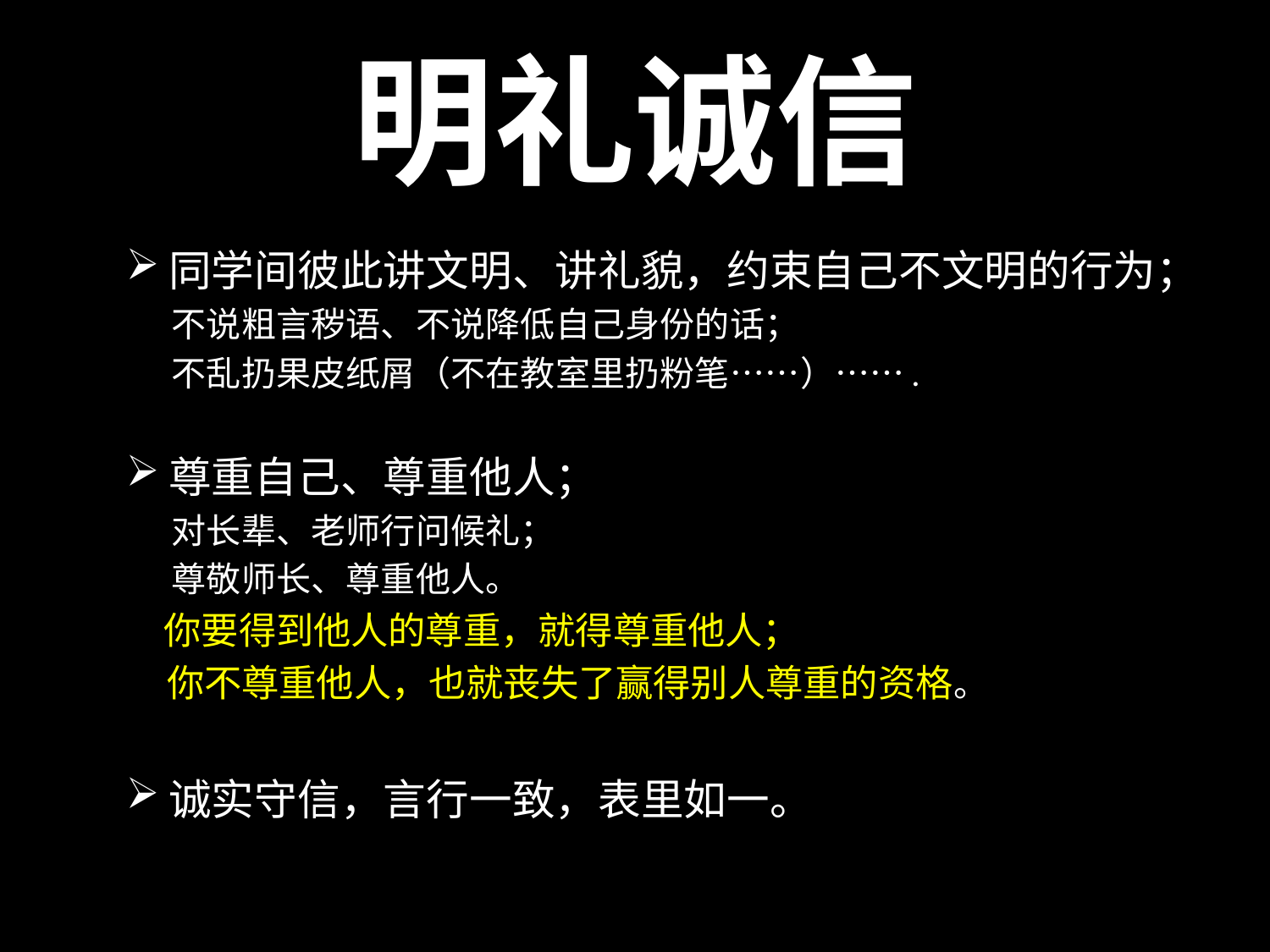

# 明礼诚信
同学间彼此讲文明、讲礼貌，约束自己不文明的行为；
     不说粗言秽语、不说降低自己身份的话；
     不乱扔果皮纸屑（不在教室里扔粉笔……）…….

尊重自己、尊重他人；
     对长辈、老师行问候礼；
     尊敬师长、尊重他人。
    你要得到他人的尊重，就得尊重他人；
    你不尊重他人，也就丧失了赢得别人尊重的资格。

诚实守信，言行一致，表里如一。